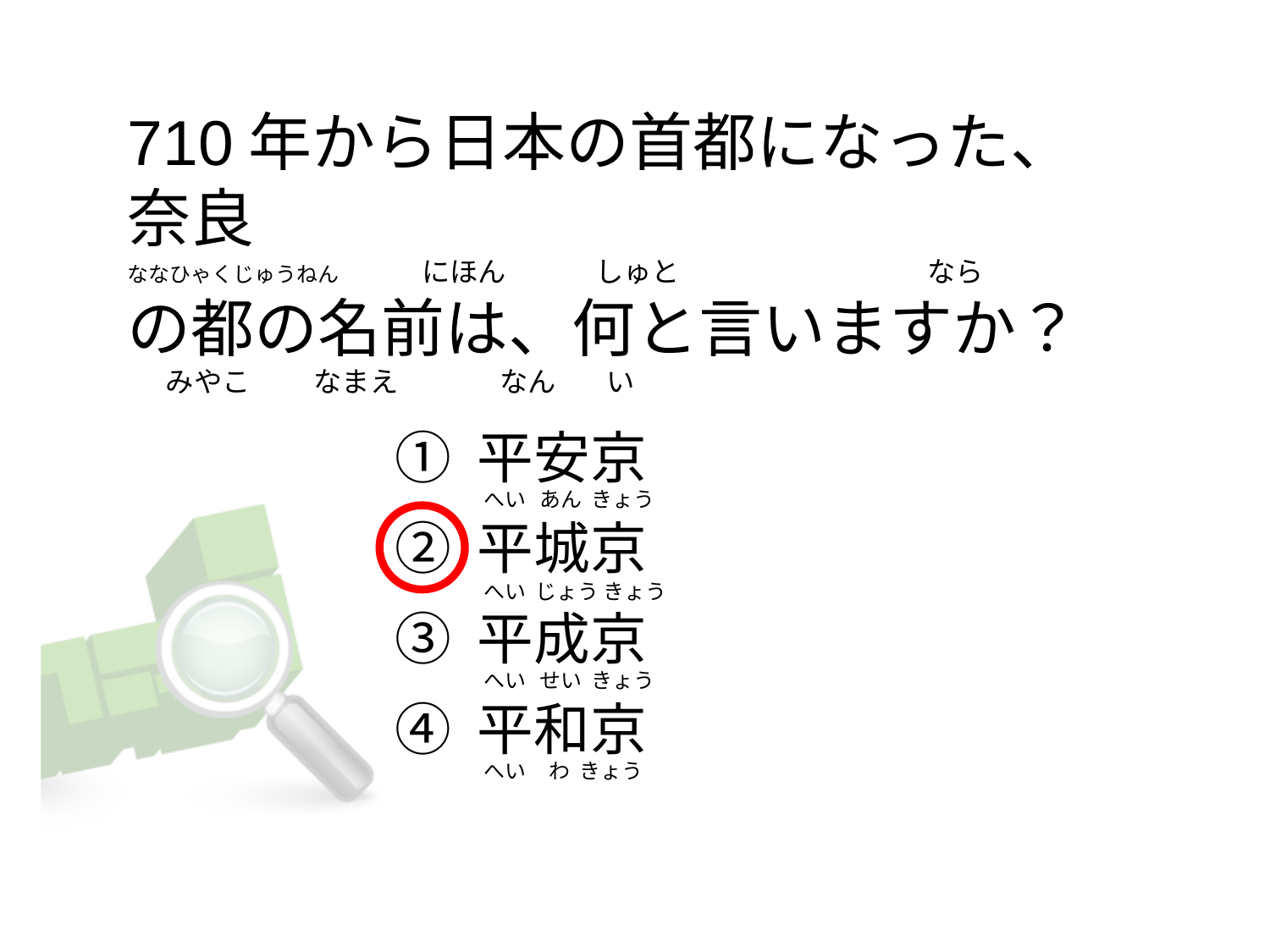

# 710年から日本の首都になった、奈良 ななひゃくじゅうねん             にほん              しゅと                                       なら の都の名前は、何と言いますか？       みやこ          なまえ                なん        い
① 平安京
② 平城京
③ 平成京
④ 平和京
 へい   あん  きょう

 へい  じょう きょう
 へい   せい  きょう
 へい     わ  きょう